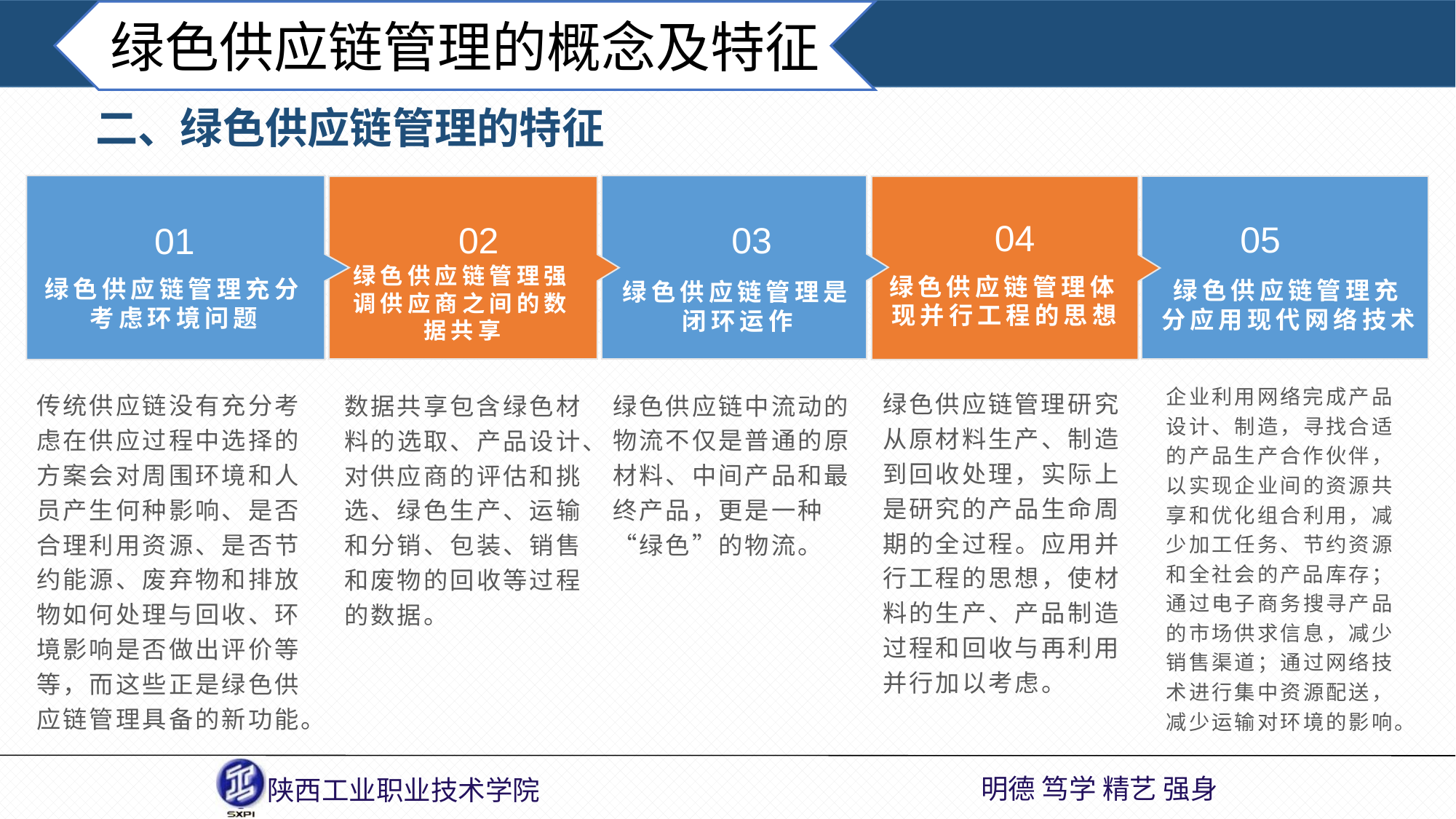

绿色供应链管理的概念及特征

二、绿色供应链管理的特征

04
05
02
03
01
绿色供应链管理体现并行工程的思想
绿色供应链管理强调供应商之间的数据共享
绿色供应链管理充分考虑环境问题
绿色供应链管理充分应用现代网络技术
绿色供应链管理是闭环运作
企业利用网络完成产品设计、制造，寻找合适的产品生产合作伙伴，以实现企业间的资源共享和优化组合利用，减少加工任务、节约资源和全社会的产品库存；通过电子商务搜寻产品的市场供求信息，减少销售渠道；通过网络技术进行集中资源配送，减少运输对环境的影响。
绿色供应链管理研究从原材料生产、制造到回收处理，实际上是研究的产品生命周期的全过程。应用并行工程的思想，使材料的生产、产品制造过程和回收与再利用并行加以考虑。
传统供应链没有充分考虑在供应过程中选择的方案会对周围环境和人员产生何种影响、是否合理利用资源、是否节约能源、废弃物和排放物如何处理与回收、环境影响是否做出评价等等，而这些正是绿色供应链管理具备的新功能。
绿色供应链中流动的物流不仅是普通的原材料、中间产品和最终产品，更是一种“绿色”的物流。
数据共享包含绿色材料的选取、产品设计、对供应商的评估和挑选、绿色生产、运输和分销、包装、销售和废物的回收等过程的数据。